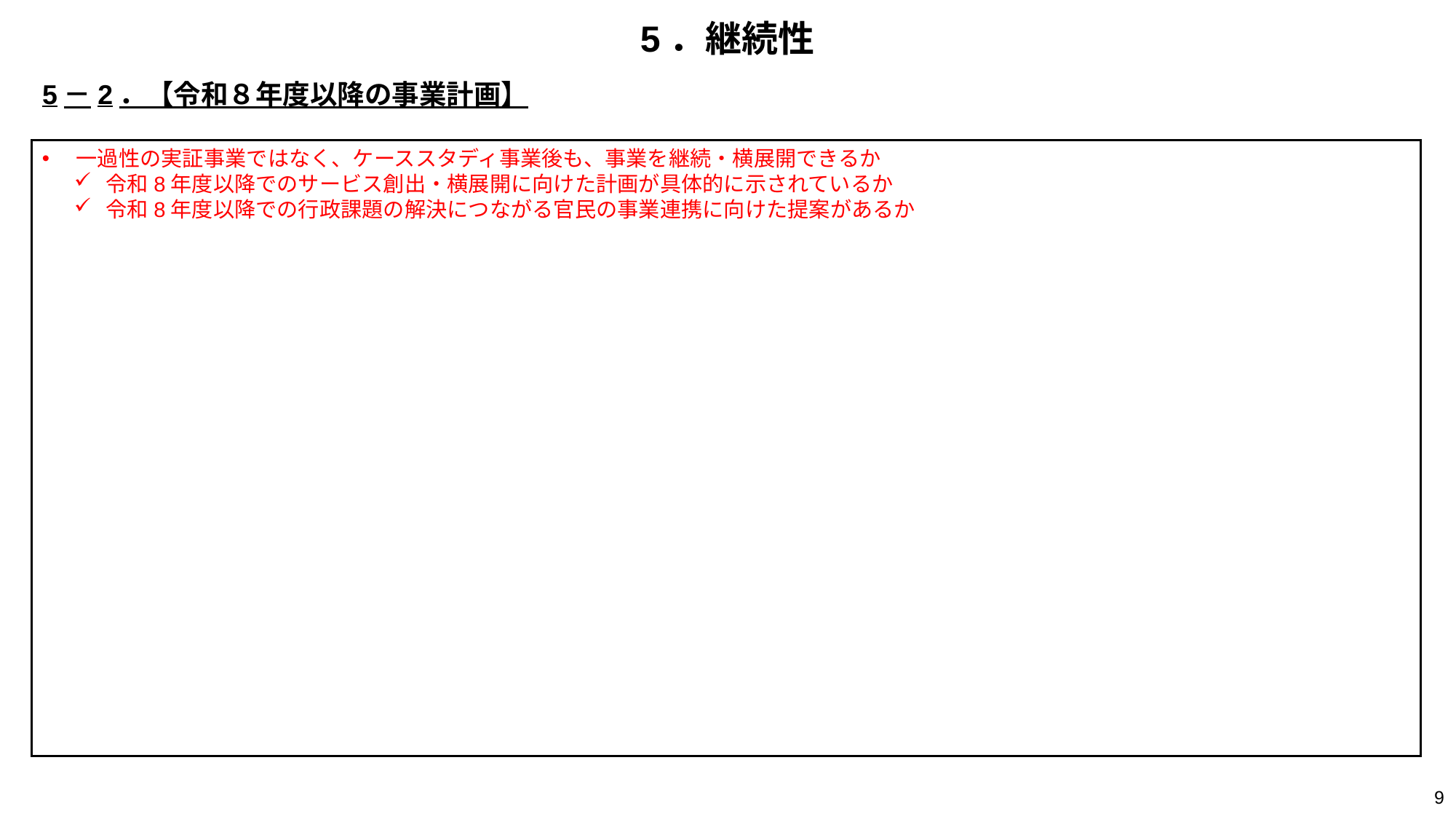

# 5．継続性
5－2．【令和８年度以降の事業計画】
一過性の実証事業ではなく、ケーススタディ事業後も、事業を継続・横展開できるか
令和8年度以降でのサービス創出・横展開に向けた計画が具体的に示されているか
令和8年度以降での行政課題の解決につながる官民の事業連携に向けた提案があるか

9